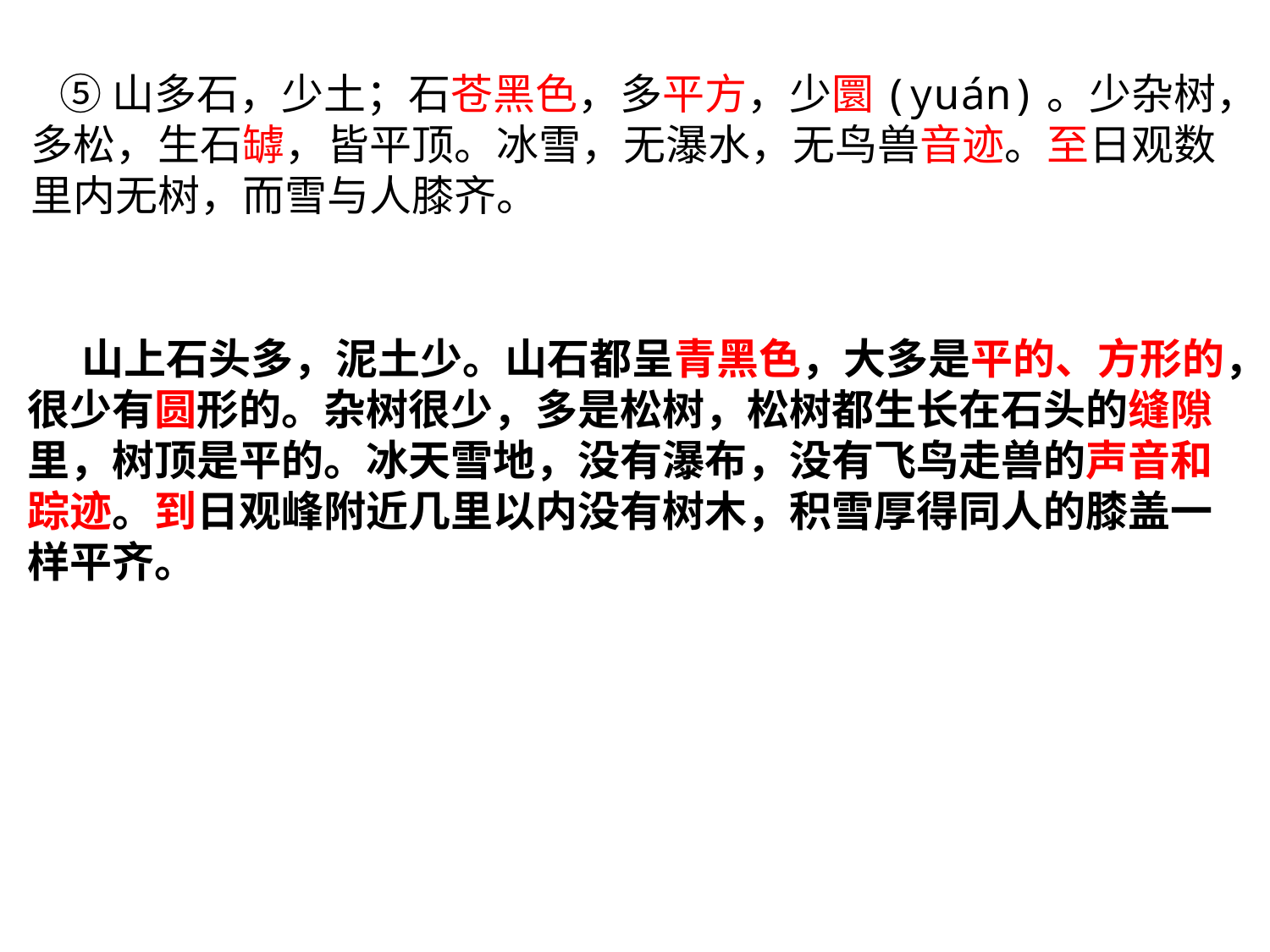

⑤山多石，少土；石苍黑色，多平方，少圜(yuán)。少杂树，多松，生石罅，皆平顶。冰雪，无瀑水，无鸟兽音迹。至日观数里内无树，而雪与人膝齐。
　 山上石头多，泥土少。山石都呈青黑色，大多是平的、方形的，很少有圆形的。杂树很少，多是松树，松树都生长在石头的缝隙里，树顶是平的。冰天雪地，没有瀑布，没有飞鸟走兽的声音和踪迹。到日观峰附近几里以内没有树木，积雪厚得同人的膝盖一样平齐。